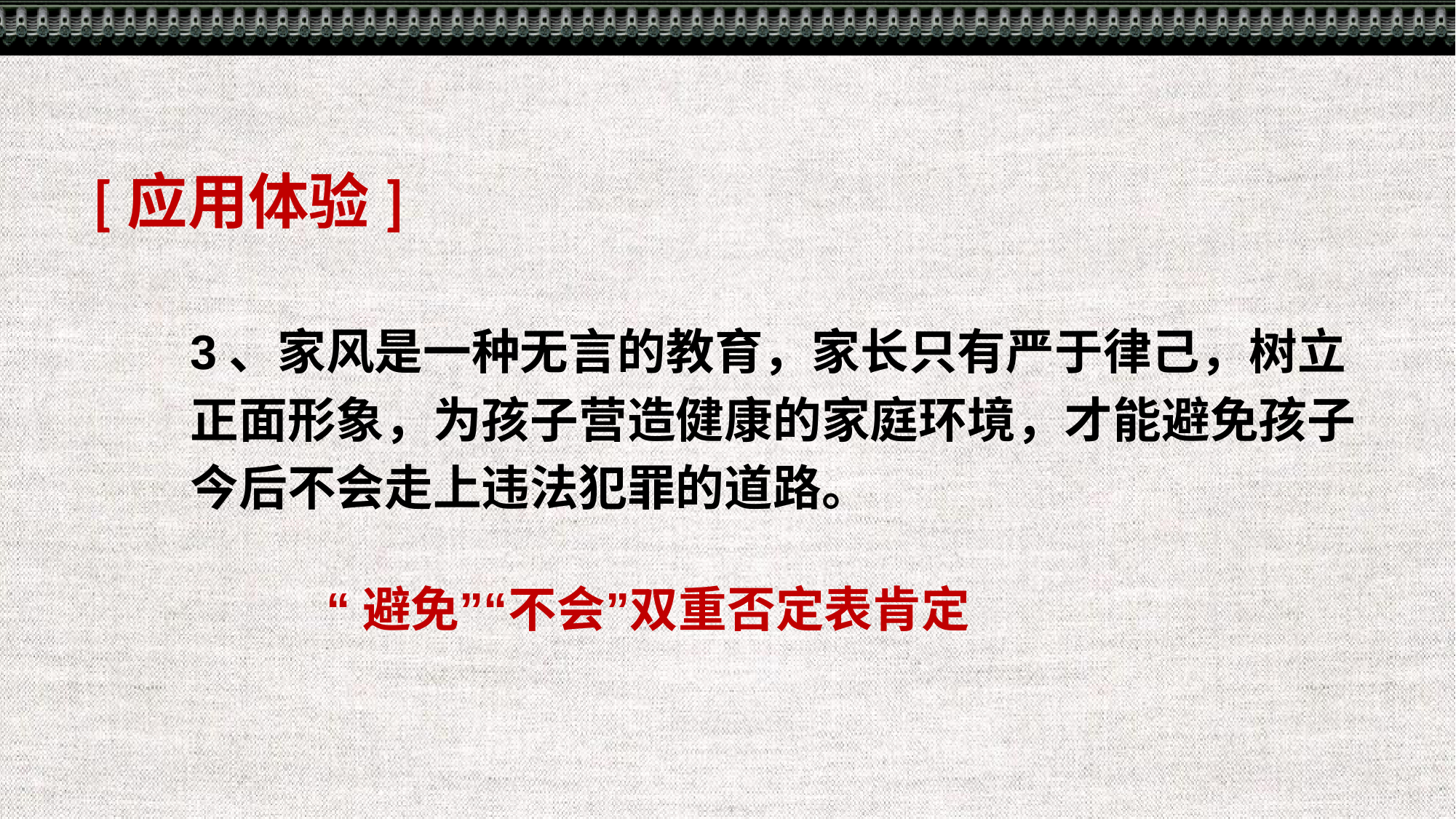

[应用体验]
3、家风是一种无言的教育，家长只有严于律己，树立正面形象，为孩子营造健康的家庭环境，才能避免孩子今后不会走上违法犯罪的道路。
“避免”“不会”双重否定表肯定